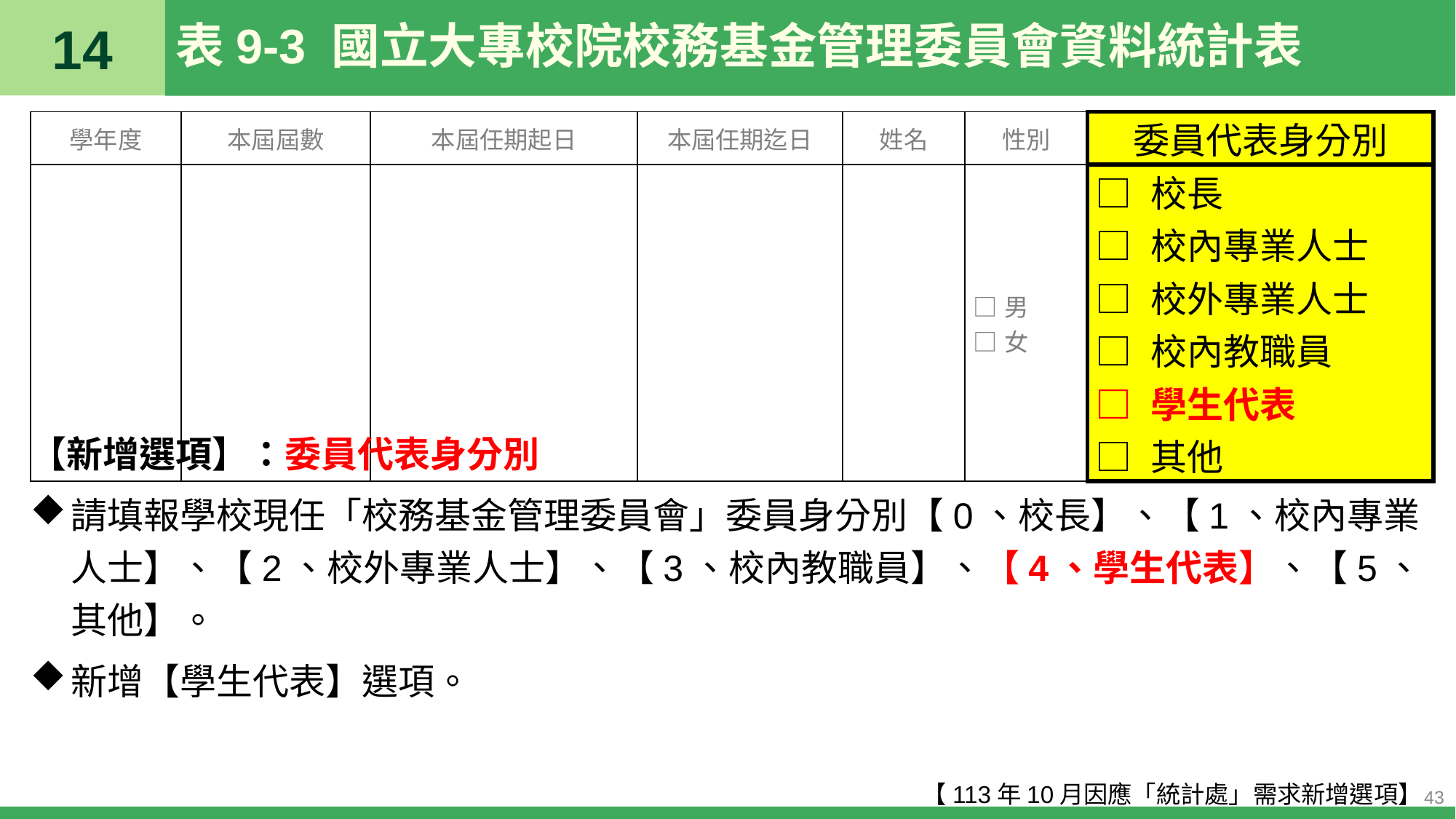

14
# 表9-3 國立大專校院校務基金管理委員會資料統計表
| 學年度 | 本屆屆數 | 本屆任期起日 | 本屆任期迄日 | 姓名 | 性別 | 委員代表身分別 |
| --- | --- | --- | --- | --- | --- | --- |
|  |  |  |  |  | □男 □女 | □ 校長 □ 校內專業人士 □ 校外專業人士 □ 校內教職員 □ 學生代表 □ 其他 |
【新增選項】：委員代表身分別
請填報學校現任「校務基金管理委員會」委員身分別【0、校長】、【1、校內專業人士】、【2、校外專業人士】、【3、校內教職員】、【4、學生代表】、【5、其他】。
新增【學生代表】選項。

【113年10月因應「統計處」需求新增選項】

43